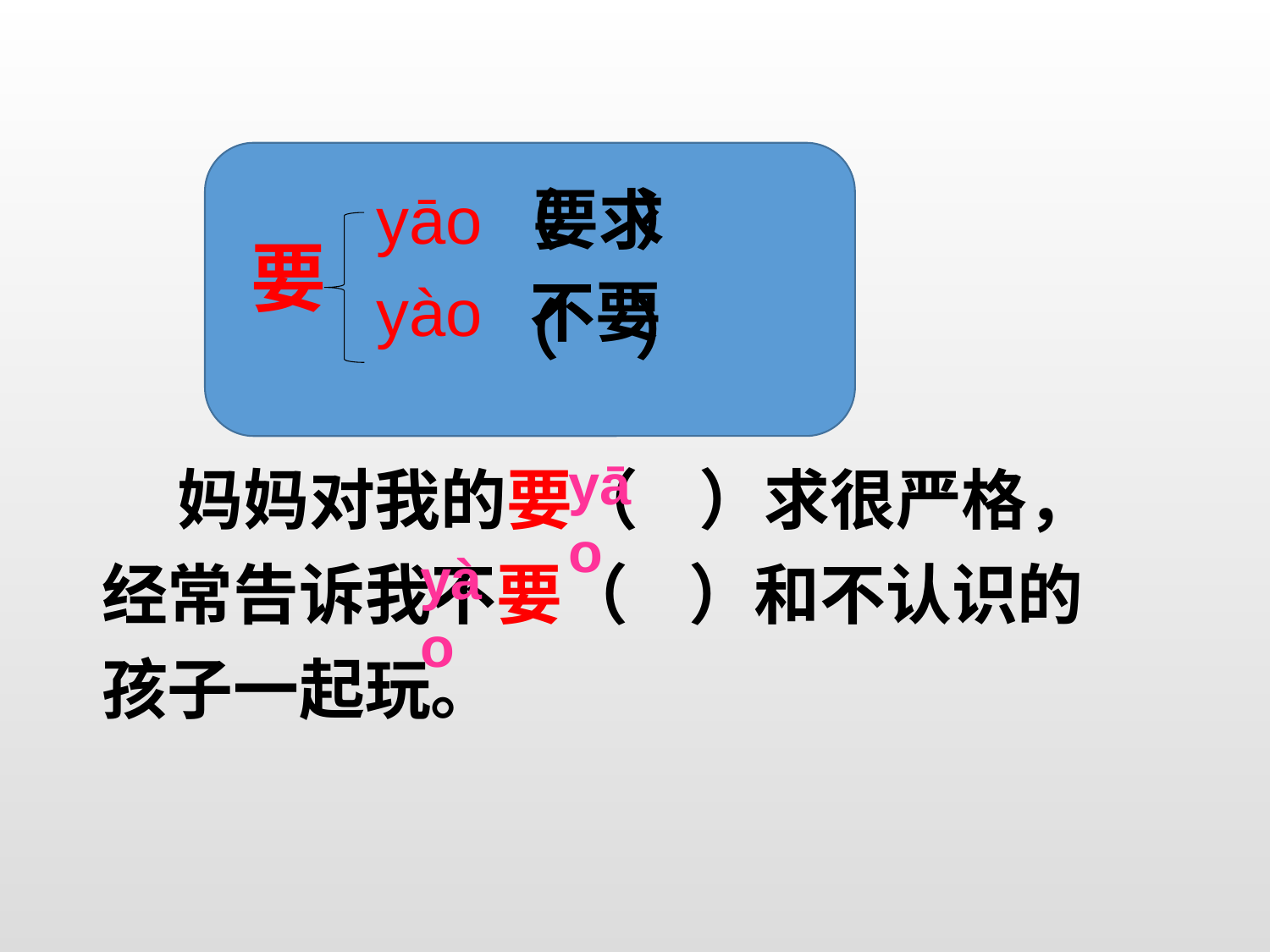

（     ）
    （     ）
yāo
要求

要
yào
不要
    妈妈对我的要（    ）求很严格，经常告诉我不要（    ）和不认识的孩子一起玩。
yāo
yào